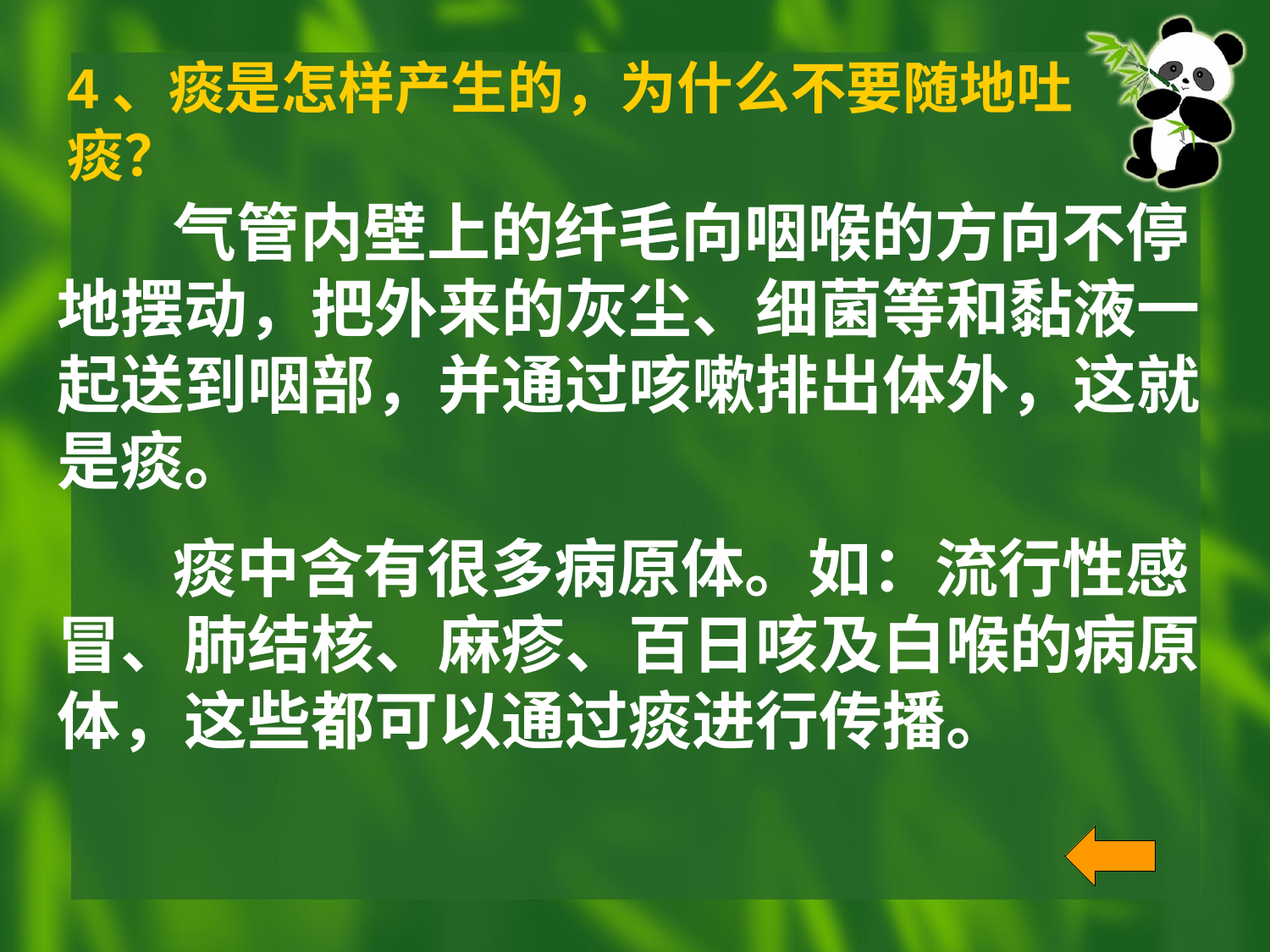

4、痰是怎样产生的，为什么不要随地吐痰？
       气管内壁上的纤毛向咽喉的方向不停地摆动，把外来的灰尘、细菌等和黏液一起送到咽部，并通过咳嗽排出体外，这就是痰。
       痰中含有很多病原体。如：流行性感冒、肺结核、麻疹、百日咳及白喉的病原体，这些都可以通过痰进行传播。